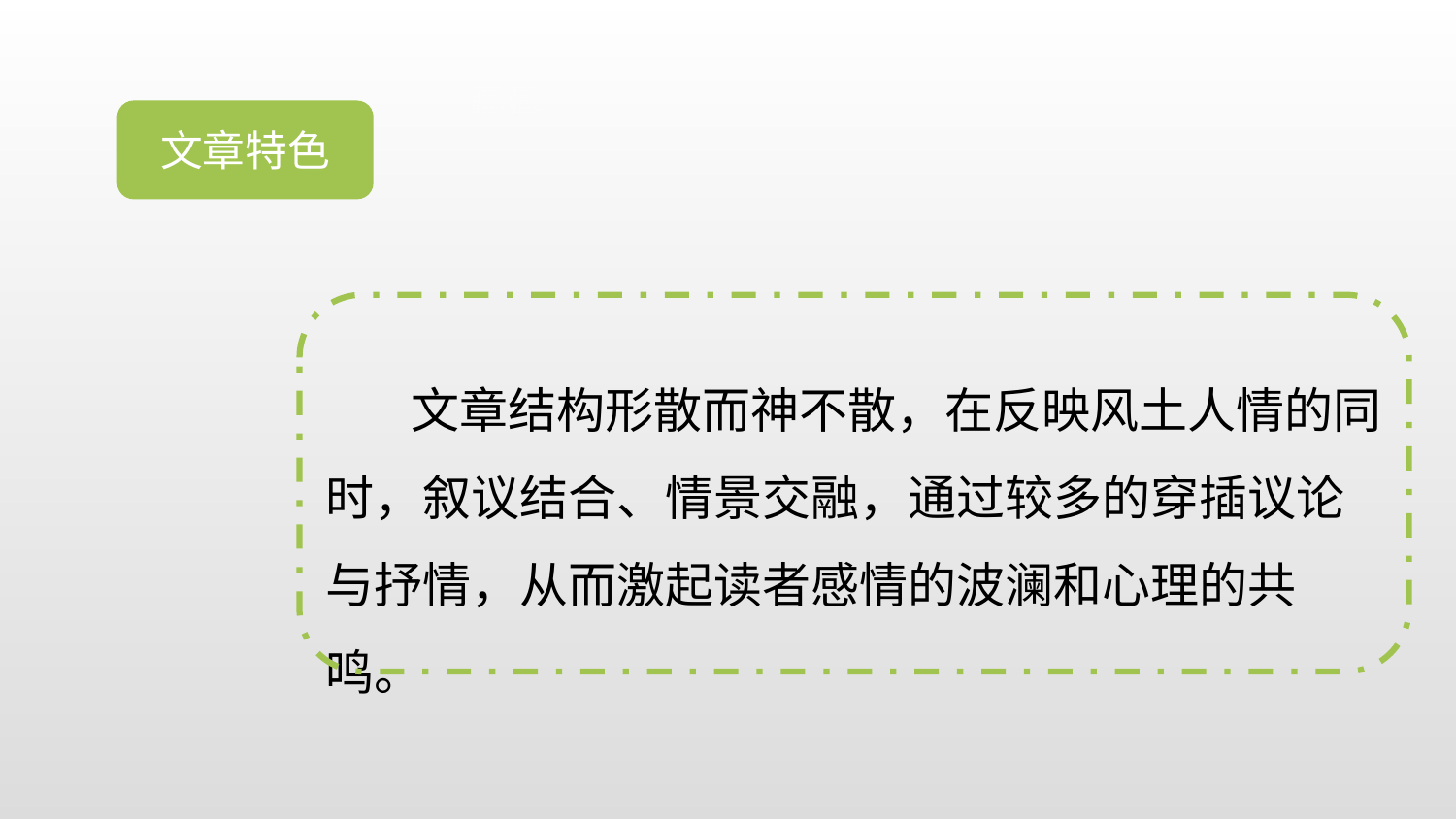

文章特色

文章结构形散而神不散，在反映风土人情的同时，叙议结合、情景交融，通过较多的穿插议论与抒情，从而激起读者感情的波澜和心理的共鸣。